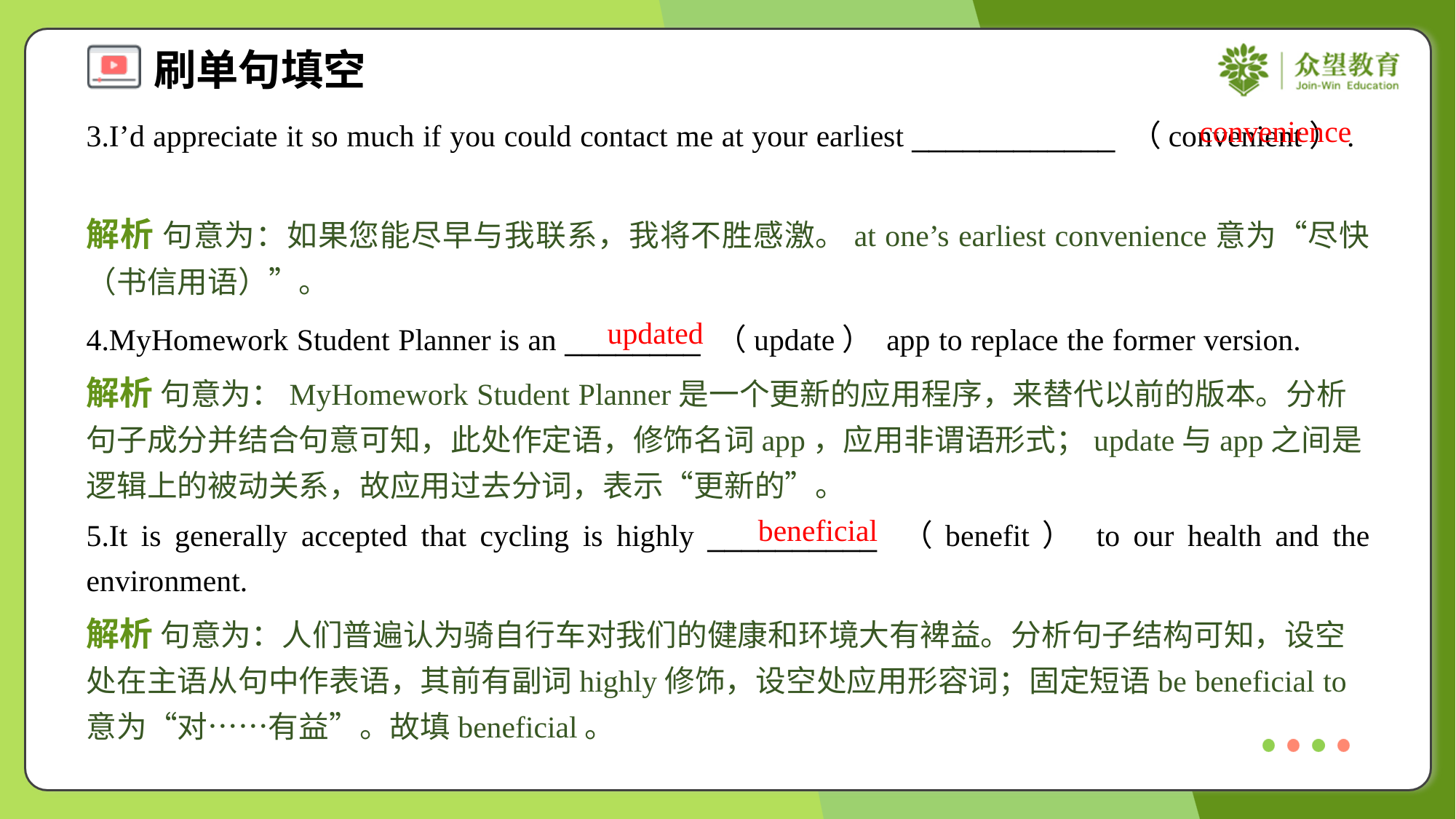

convenience
3.I’d appreciate it so much if you could contact me at your earliest ____________ （convenient）.
解析 句意为：如果您能尽早与我联系，我将不胜感激。at one’s earliest convenience意为“尽快（书信用语）”。
updated
4.MyHomework Student Planner is an ________ （update） app to replace the former version.
解析 句意为：MyHomework Student Planner是一个更新的应用程序，来替代以前的版本。分析句子成分并结合句意可知，此处作定语，修饰名词app，应用非谓语形式；update与app之间是逻辑上的被动关系，故应用过去分词，表示“更新的”。
beneficial
5.It is generally accepted that cycling is highly __________ （benefit） to our health and the environment.
解析 句意为：人们普遍认为骑自行车对我们的健康和环境大有裨益。分析句子结构可知，设空处在主语从句中作表语，其前有副词highly修饰，设空处应用形容词；固定短语be beneficial to意为“对……有益”。故填beneficial。